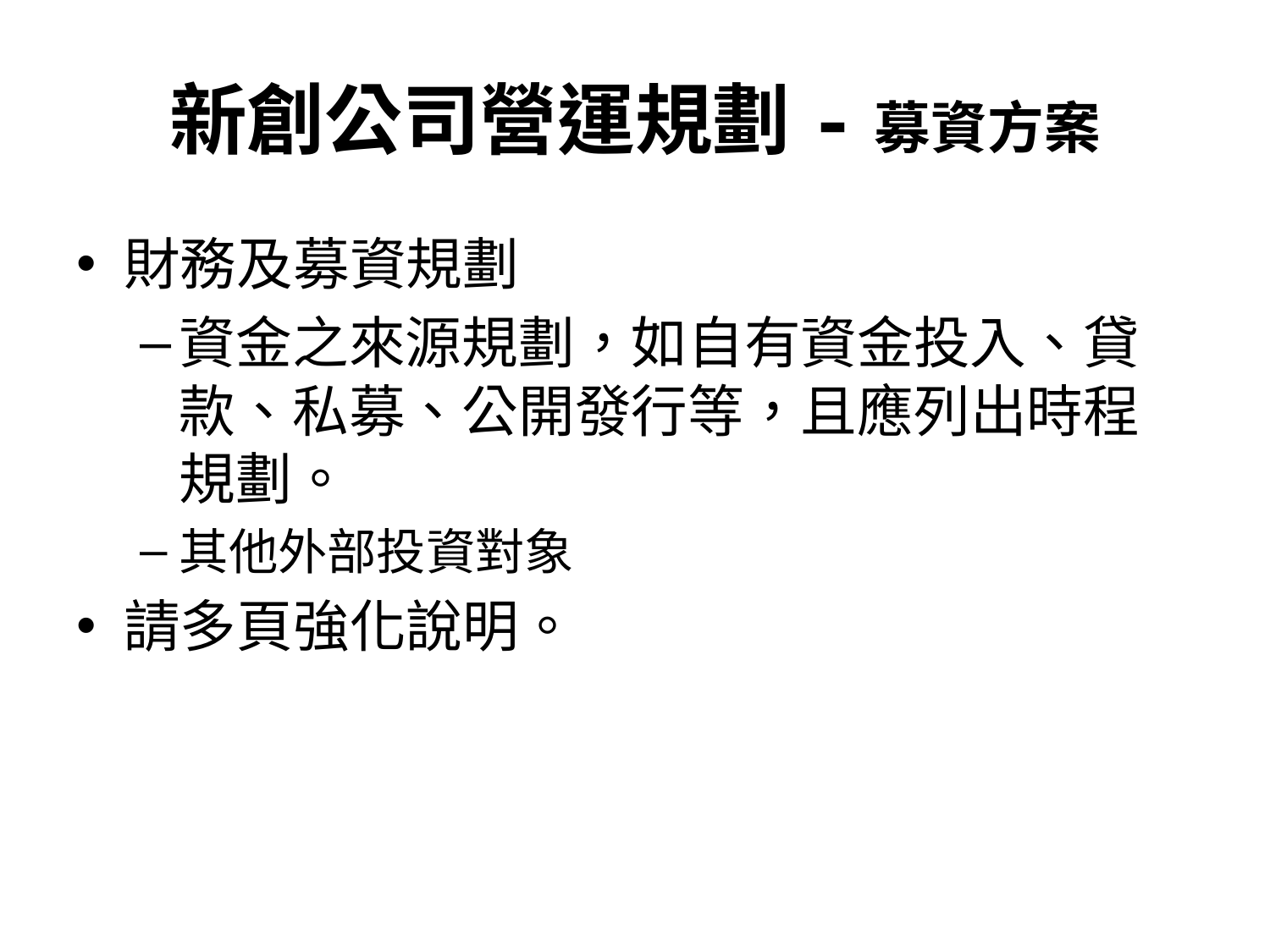

# 新創公司營運規劃-募資方案
財務及募資規劃
資金之來源規劃，如自有資金投入、貸款、私募、公開發行等，且應列出時程規劃。
其他外部投資對象
請多頁強化說明。